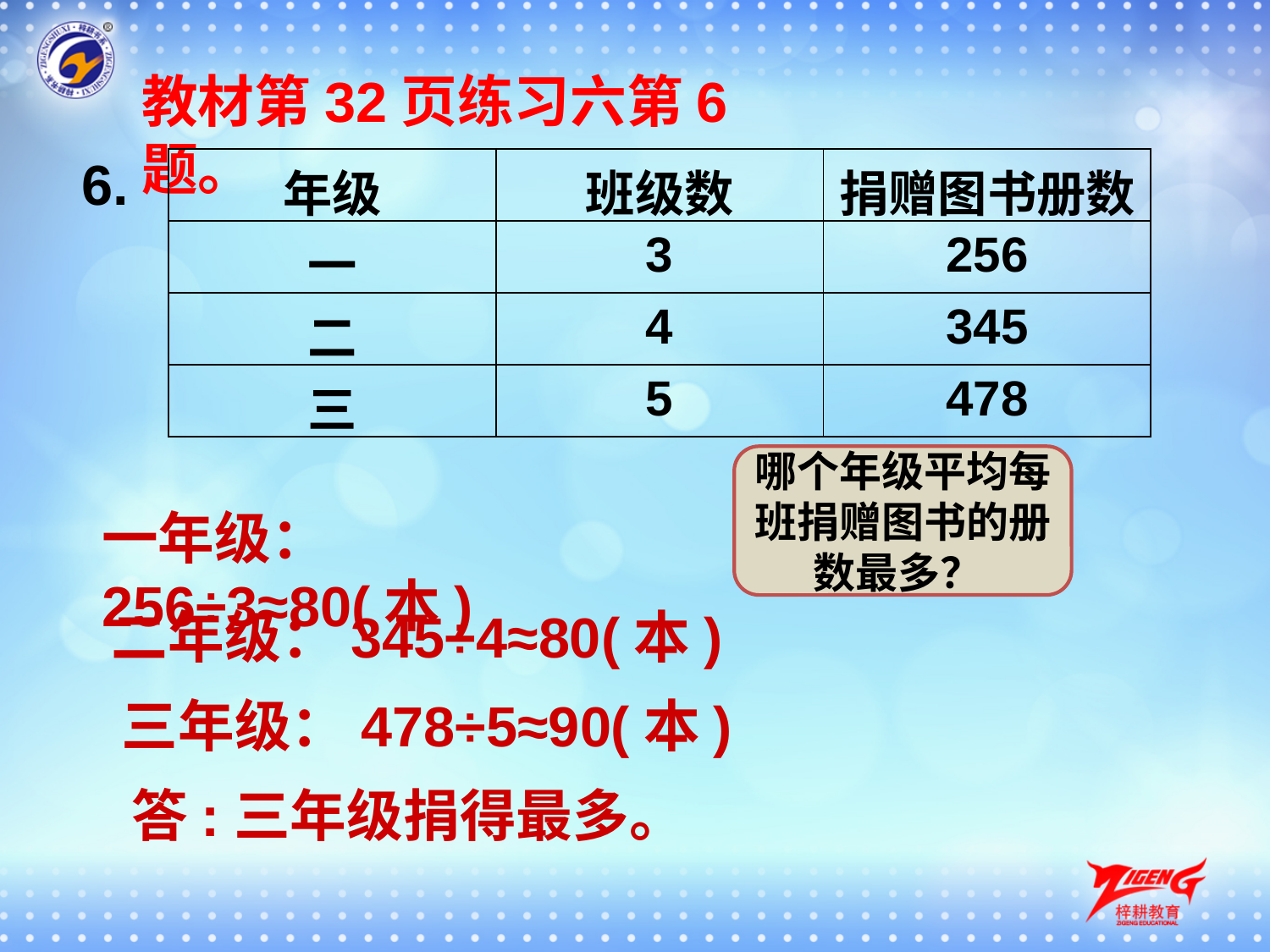

教材第32页练习六第6题。
6.
| 年级 | 班级数 | 捐赠图书册数 |
| --- | --- | --- |
| 一 | 3 | 256 |
| 二 | 4 | 345 |
| 三 | 5 | 478 |
哪个年级平均每班捐赠图书的册数最多？
一年级：256÷3≈80(本)
二年级：345÷4≈80(本)
三年级：478÷5≈90(本)
答:三年级捐得最多。